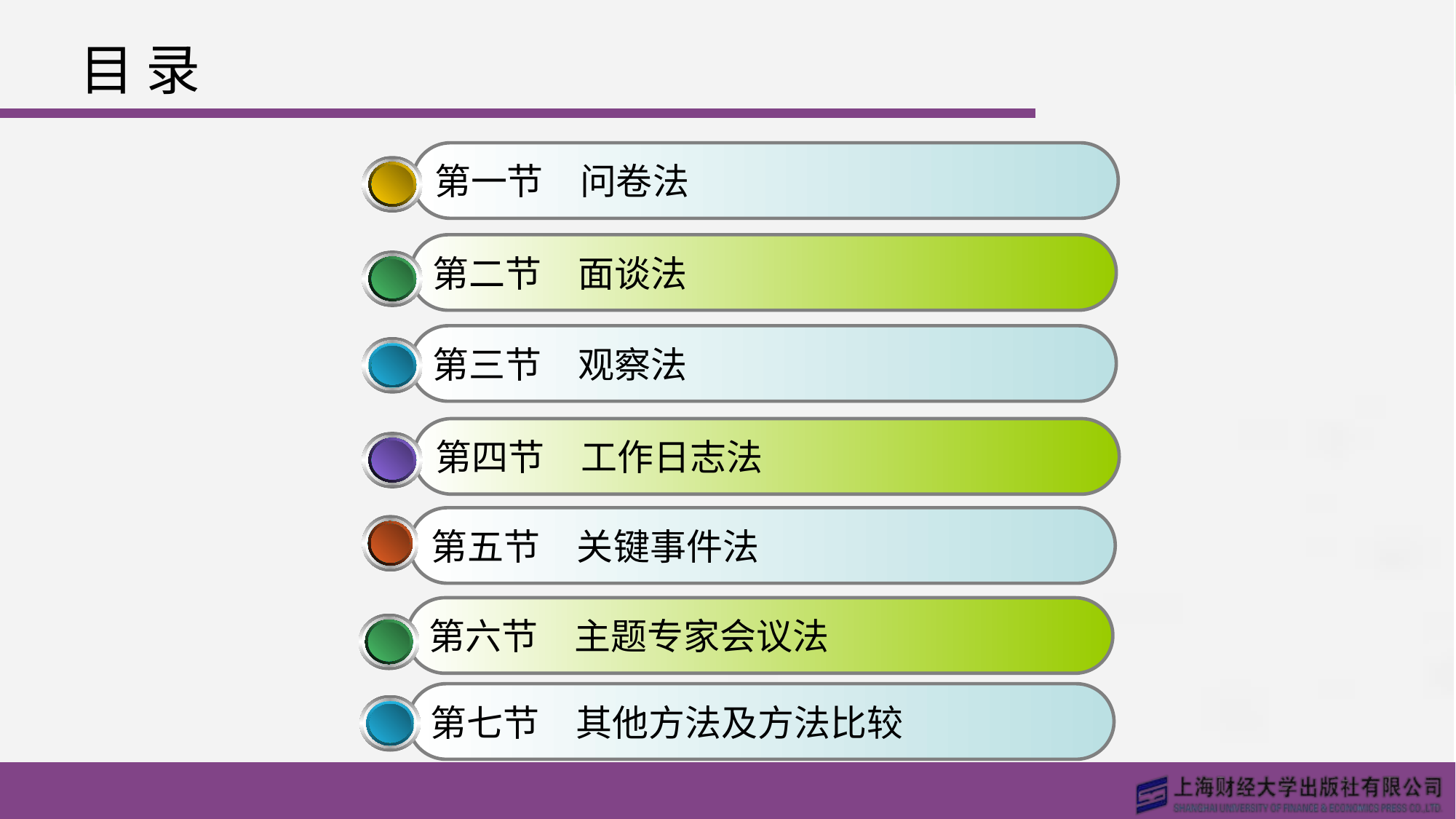

# 目 录
第一节　问卷法

第二节　面谈法

第三节　观察法

第四节　工作日志法

第五节　关键事件法

第六节　主题专家会议法

第七节　其他方法及方法比较